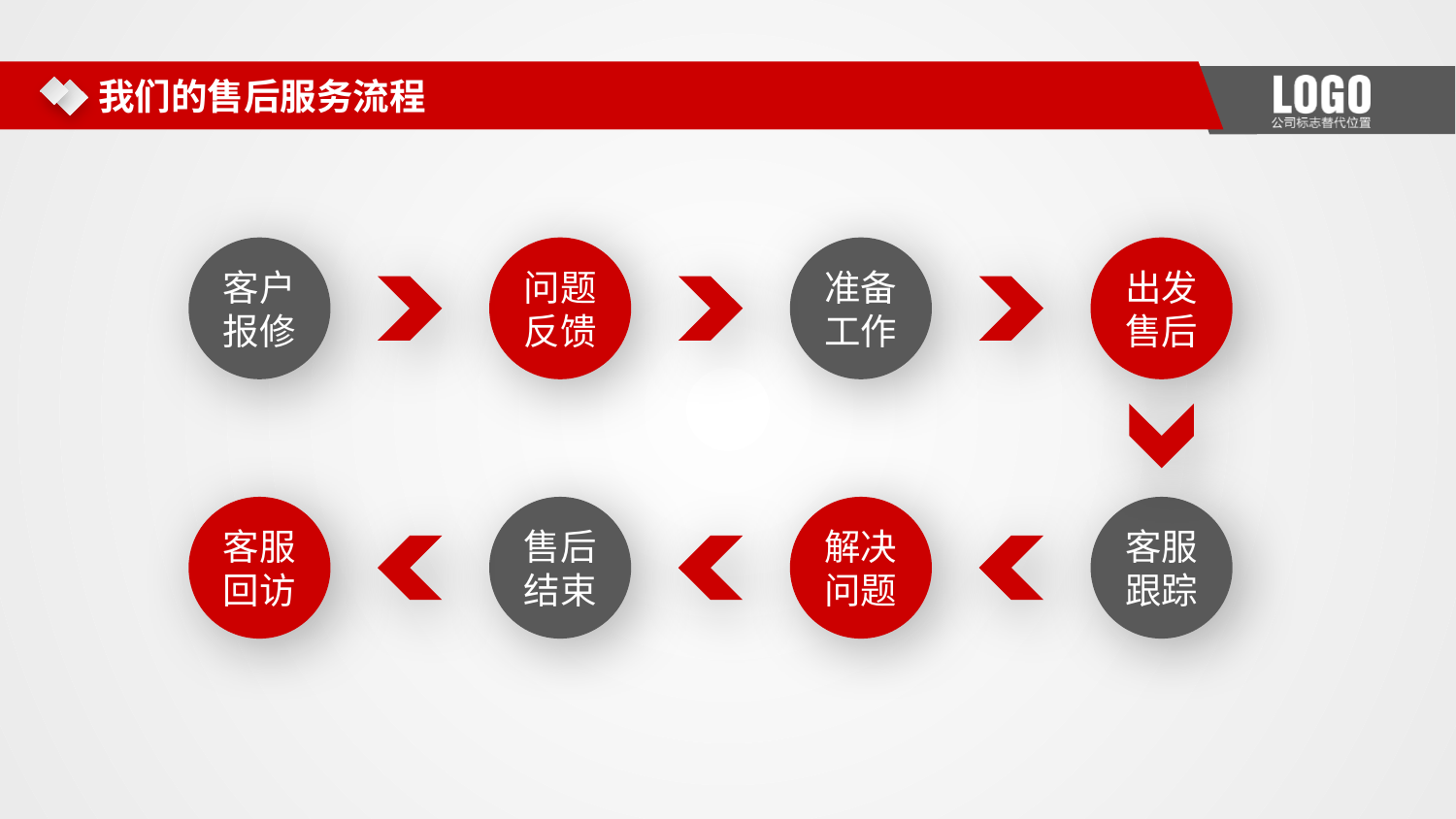

我们的售后服务流程
客户报修
问题反馈
准备工作
出发售后

客服回访
售后结束
解决问题
客服跟踪